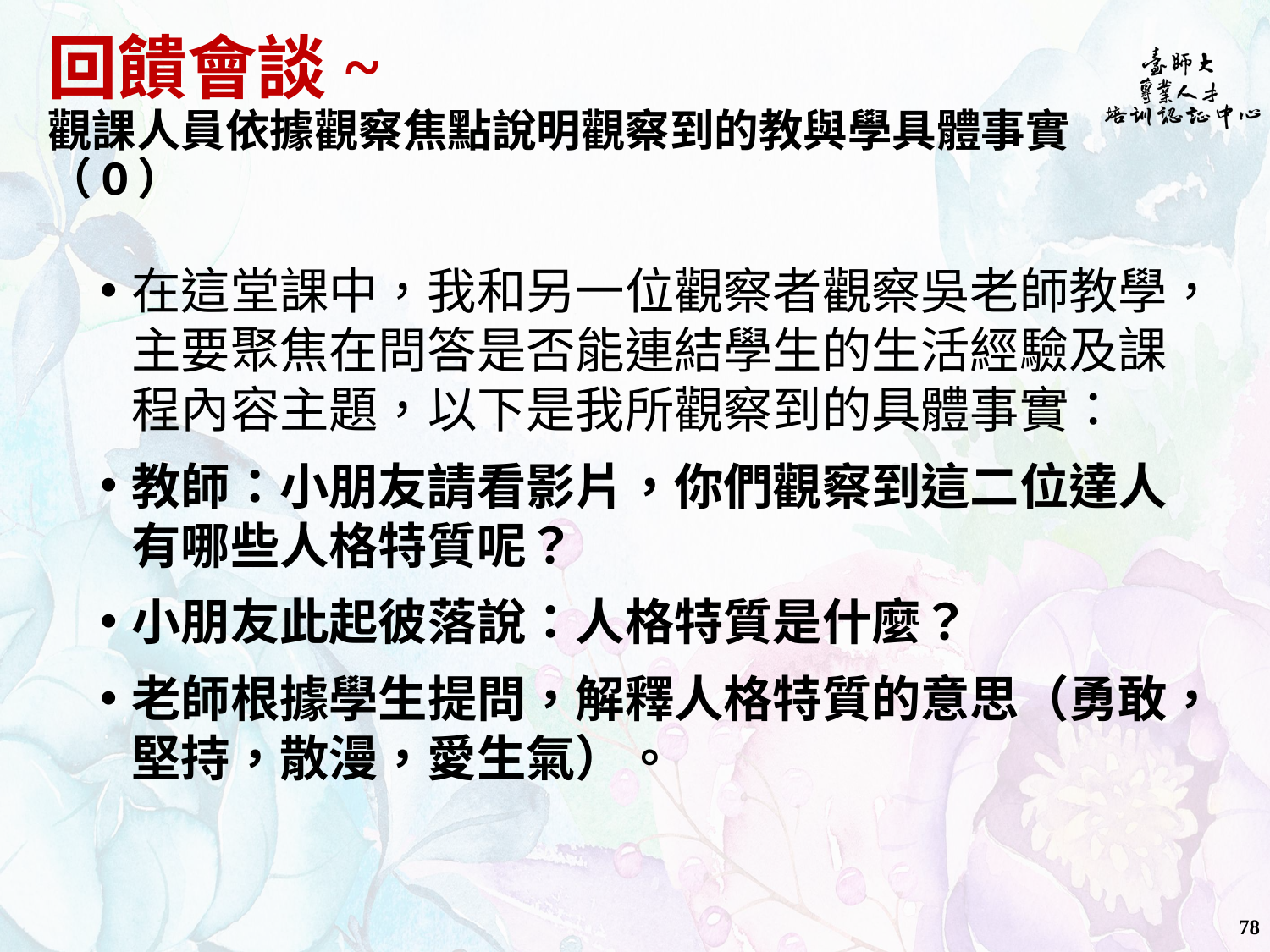

# 回饋會談~ 觀課人員依據觀察焦點說明觀察到的教與學具體事實（O）
在這堂課中，我和另一位觀察者觀察吳老師教學，主要聚焦在問答是否能連結學生的生活經驗及課程內容主題，以下是我所觀察到的具體事實：
教師：小朋友請看影片，你們觀察到這二位達人有哪些人格特質呢？
小朋友此起彼落說：人格特質是什麼？
老師根據學生提問，解釋人格特質的意思（勇敢，堅持，散漫，愛生氣）。

78